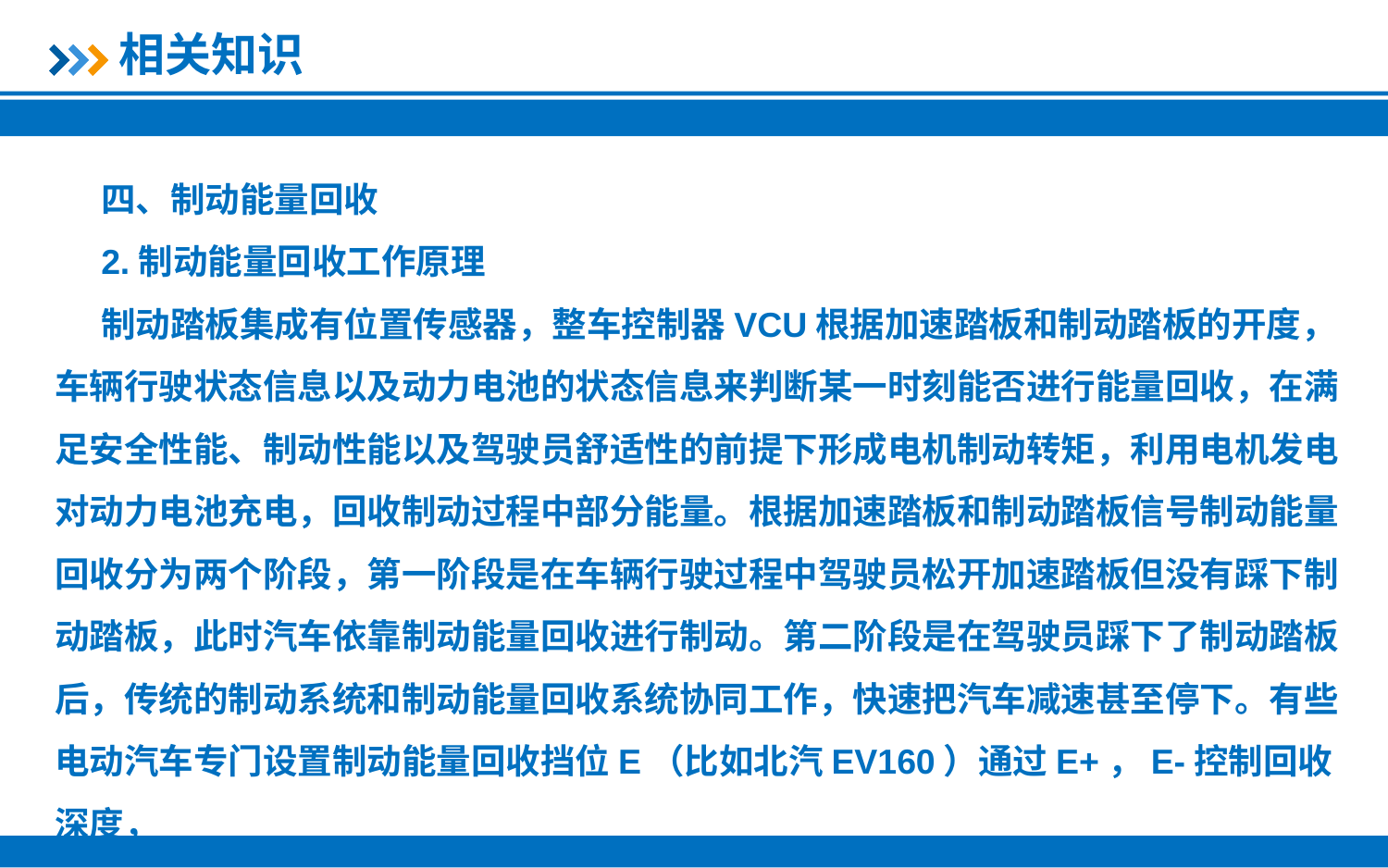

相关知识
四、制动能量回收
2.制动能量回收工作原理
制动踏板集成有位置传感器，整车控制器VCU根据加速踏板和制动踏板的开度，车辆行驶状态信息以及动力电池的状态信息来判断某一时刻能否进行能量回收，在满足安全性能、制动性能以及驾驶员舒适性的前提下形成电机制动转矩，利用电机发电对动力电池充电，回收制动过程中部分能量。根据加速踏板和制动踏板信号制动能量回收分为两个阶段，第一阶段是在车辆行驶过程中驾驶员松开加速踏板但没有踩下制动踏板，此时汽车依靠制动能量回收进行制动。第二阶段是在驾驶员踩下了制动踏板后，传统的制动系统和制动能量回收系统协同工作，快速把汽车减速甚至停下。有些电动汽车专门设置制动能量回收挡位E（比如北汽EV160）通过E+，E-控制回收深度，